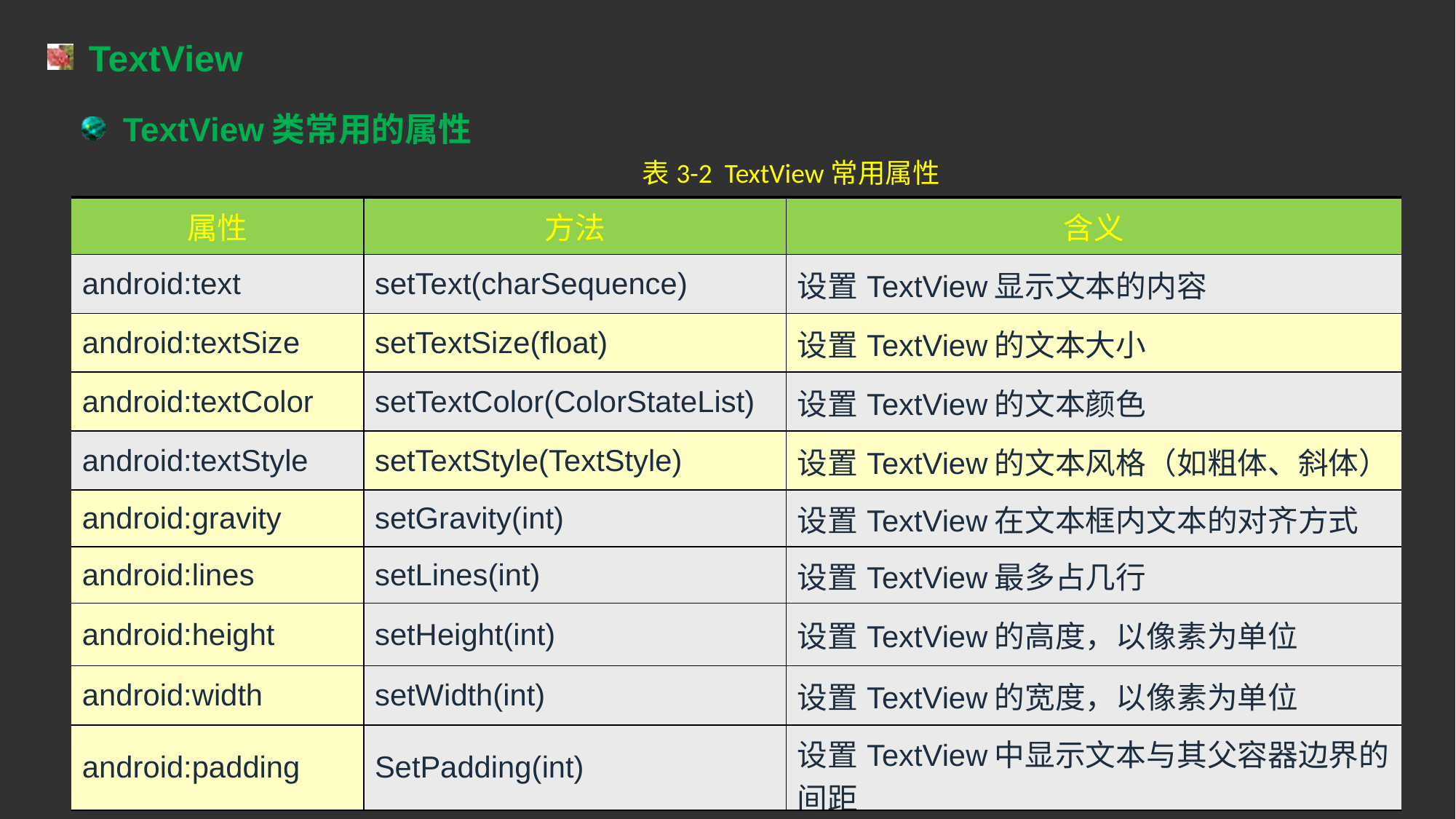

TextView
TextView类常用的属性

表3-2  TextView常用属性
| 属性 | 方法 | 含义 |
| --- | --- | --- |
| android:text | setText(charSequence) | 设置TextView显示文本的内容 |
| android:textSize | setTextSize(float) | 设置TextView的文本大小 |
| android:textColor | setTextColor(ColorStateList) | 设置TextView的文本颜色 |
| android:textStyle | setTextStyle(TextStyle) | 设置TextView的文本风格（如粗体、斜体） |
| android:gravity | setGravity(int) | 设置TextView在文本框内文本的对齐方式 |
| android:lines | setLines(int) | 设置TextView最多占几行 |
| android:height | setHeight(int) | 设置TextView的高度，以像素为单位 |
| android:width | setWidth(int) | 设置TextView的宽度，以像素为单位 |
| android:padding | SetPadding(int) | 设置TextView中显示文本与其父容器边界的间距 |